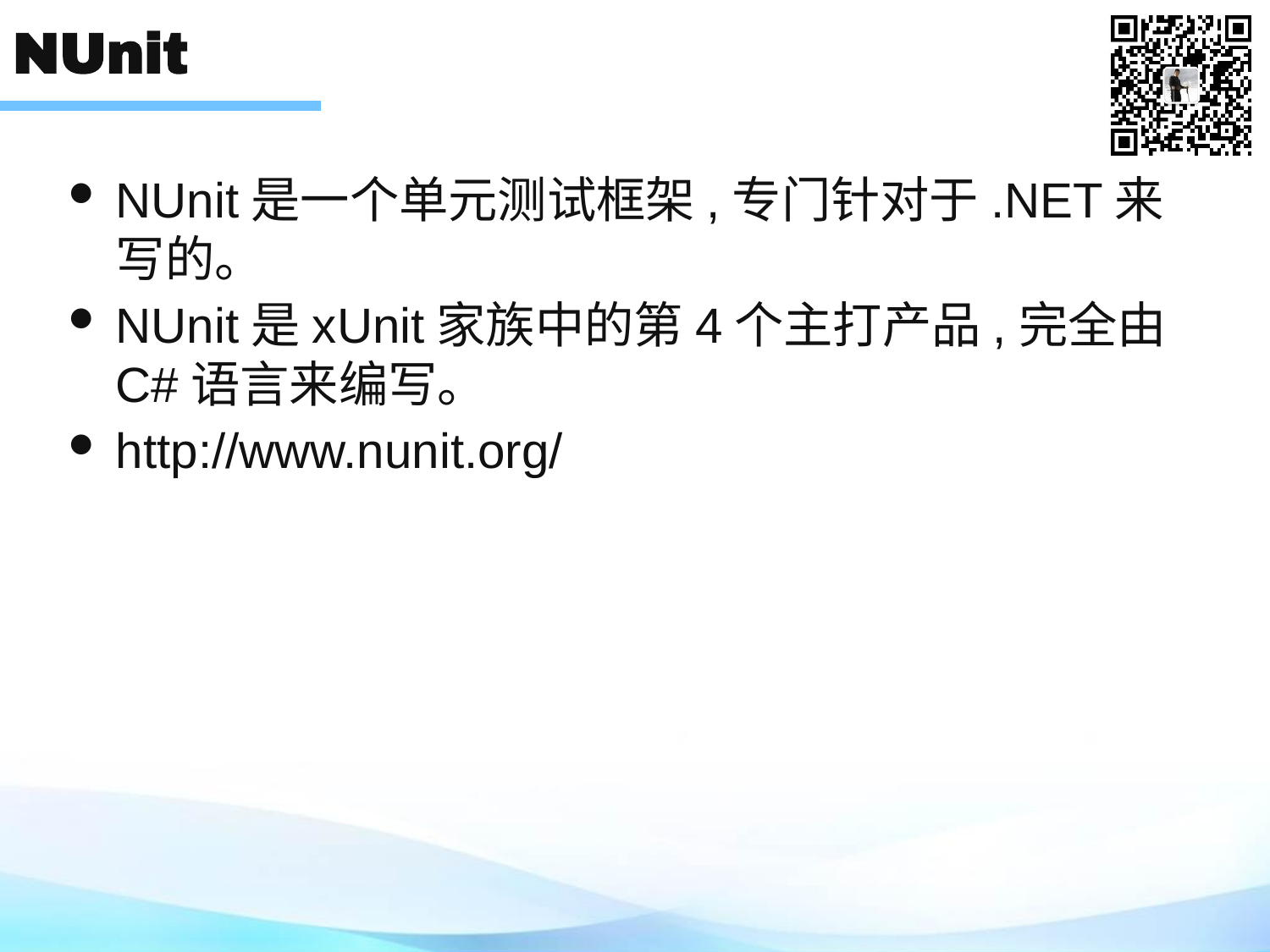

# NUnit
NUnit是一个单元测试框架,专门针对于.NET来写的。
NUnit是xUnit家族中的第4个主打产品,完全由C#语言来编写。
http://www.nunit.org/